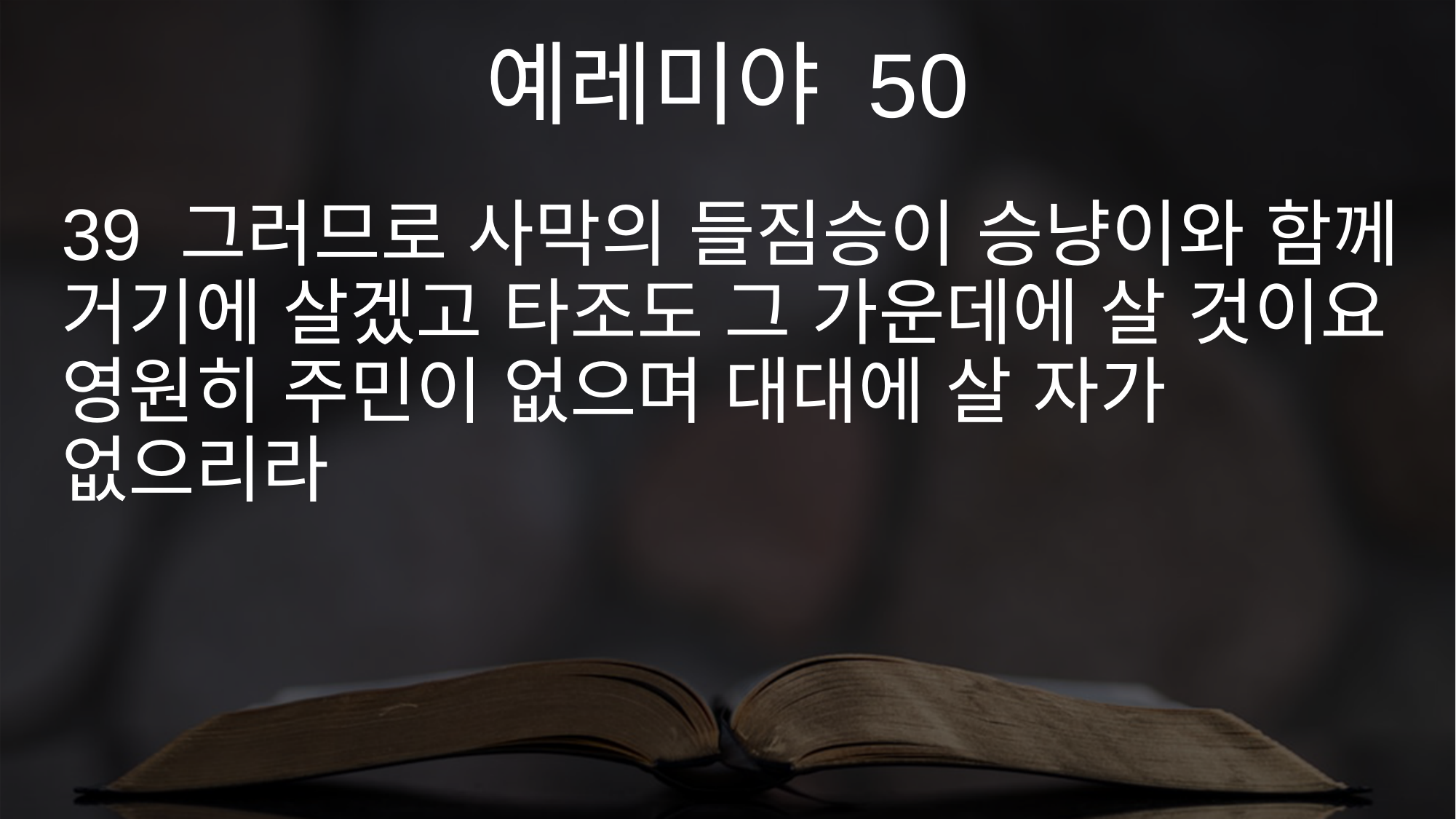

예레미야 50
39 그러므로 사막의 들짐승이 승냥이와 함께 거기에 살겠고 타조도 그 가운데에 살 것이요 영원히 주민이 없으며 대대에 살 자가 없으리라